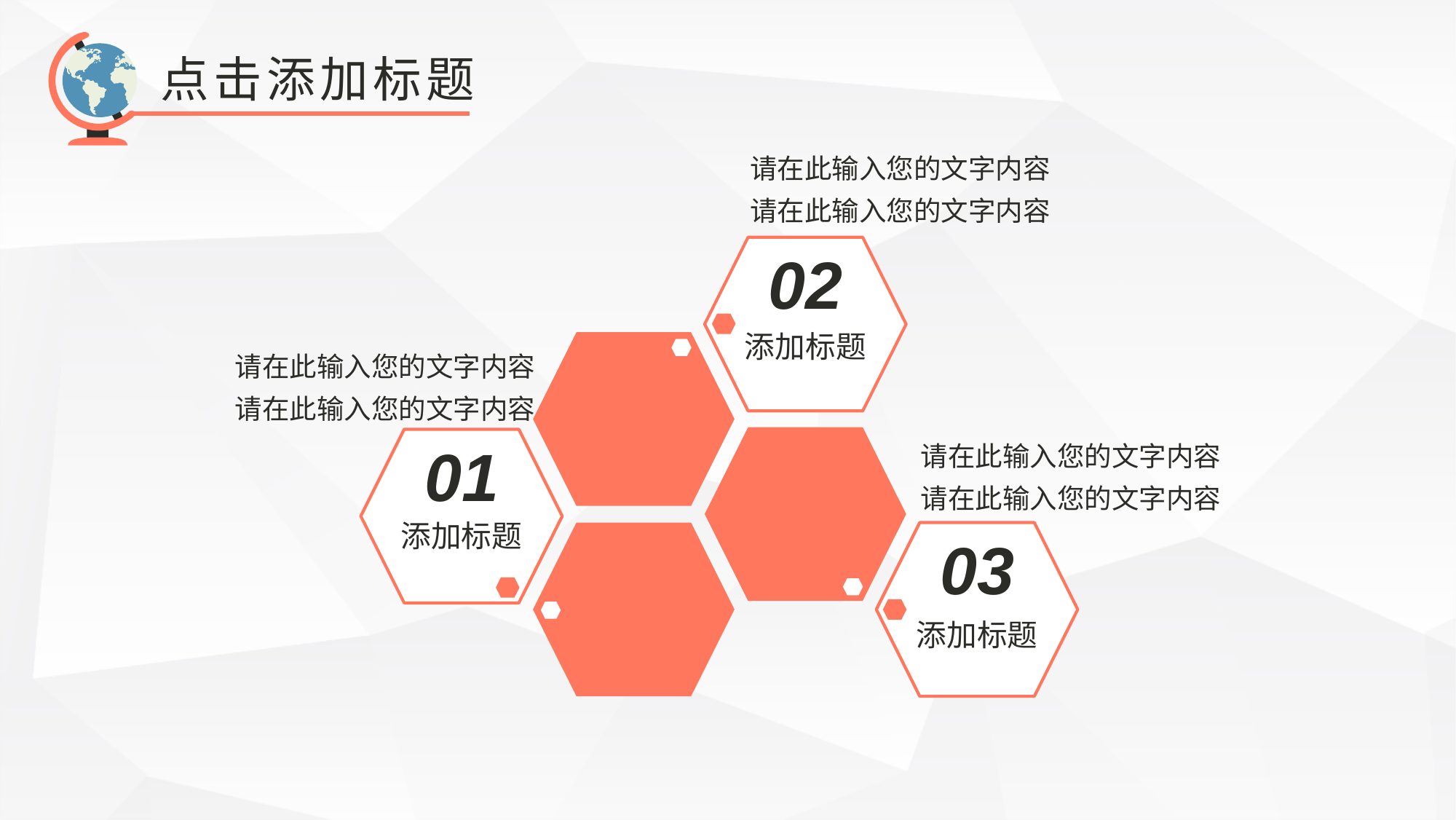

点击添加标题
请在此输入您的文字内容请在此输入您的文字内容

02

添加标题

请在此输入您的文字内容请在此输入您的文字内容

请在此输入您的文字内容请在此输入您的文字内容

01
添加标题

03

添加标题